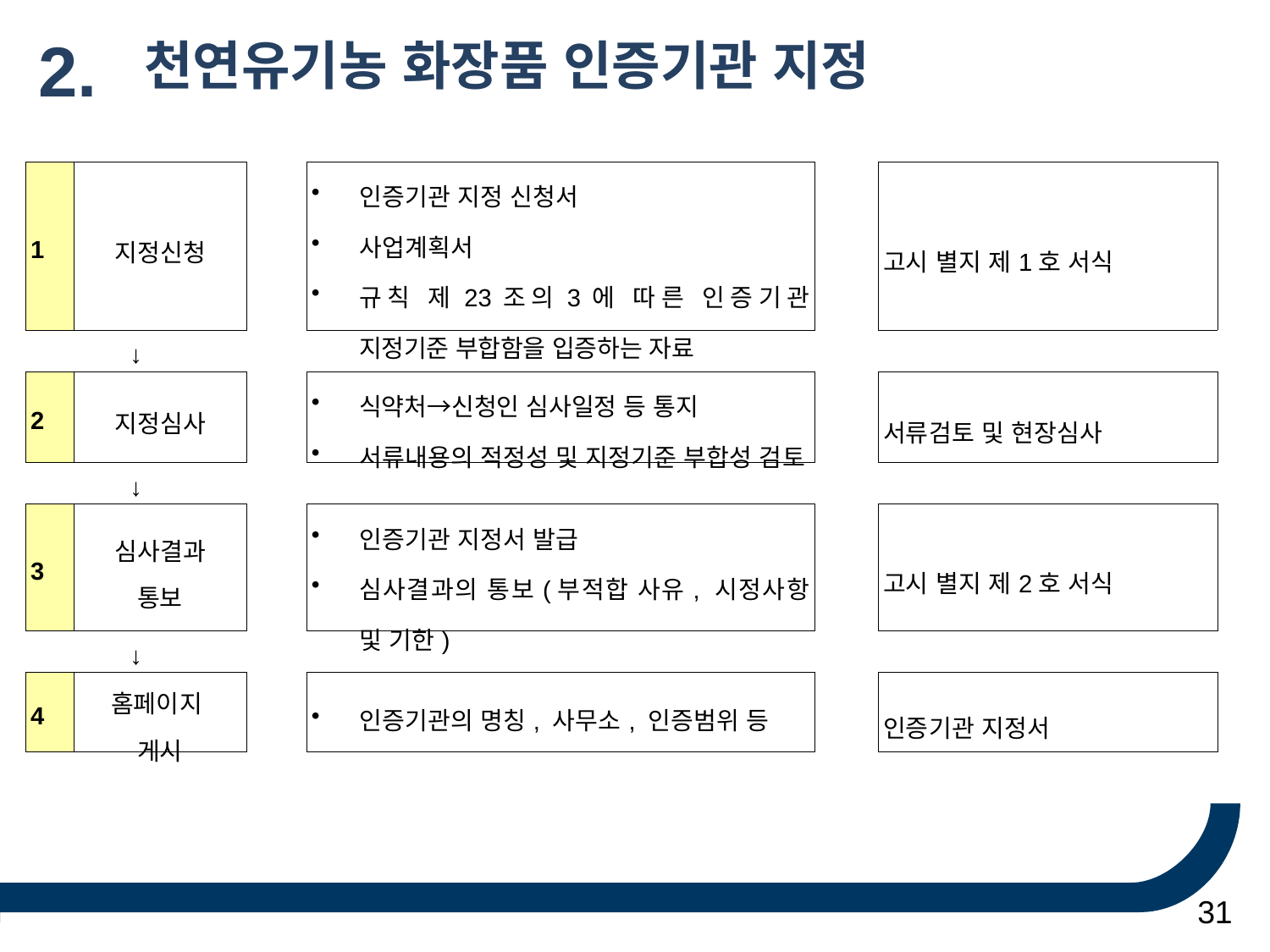

2.
 천연유기농 화장품 인증기관 지정
| 1 | 지정신청 |  | 인증기관 지정 신청서 사업계획서 규칙 제23조의3에 따른 인증기관 지정기준 부합함을 입증하는 자료 |  | 고시 별지 제1호 서식 |
| --- | --- | --- | --- | --- | --- |
| ↓ |  |  |  |  |  |
| 2 | 지정심사 |  | 식약처→신청인 심사일정 등 통지 서류내용의 적정성 및 지정기준 부합성 검토 |  | 서류검토 및 현장심사 |
| ↓ |  |  |  |  |  |
| 3 | 심사결과 통보 |  | 인증기관 지정서 발급 심사결과의 통보(부적합 사유, 시정사항 및 기한) |  | 고시 별지 제2호 서식 |
| ↓ |  |  |  |  |  |
| 4 | 홈페이지 게시 |  | 인증기관의 명칭, 사무소, 인증범위 등 |  | 인증기관 지정서 |
31